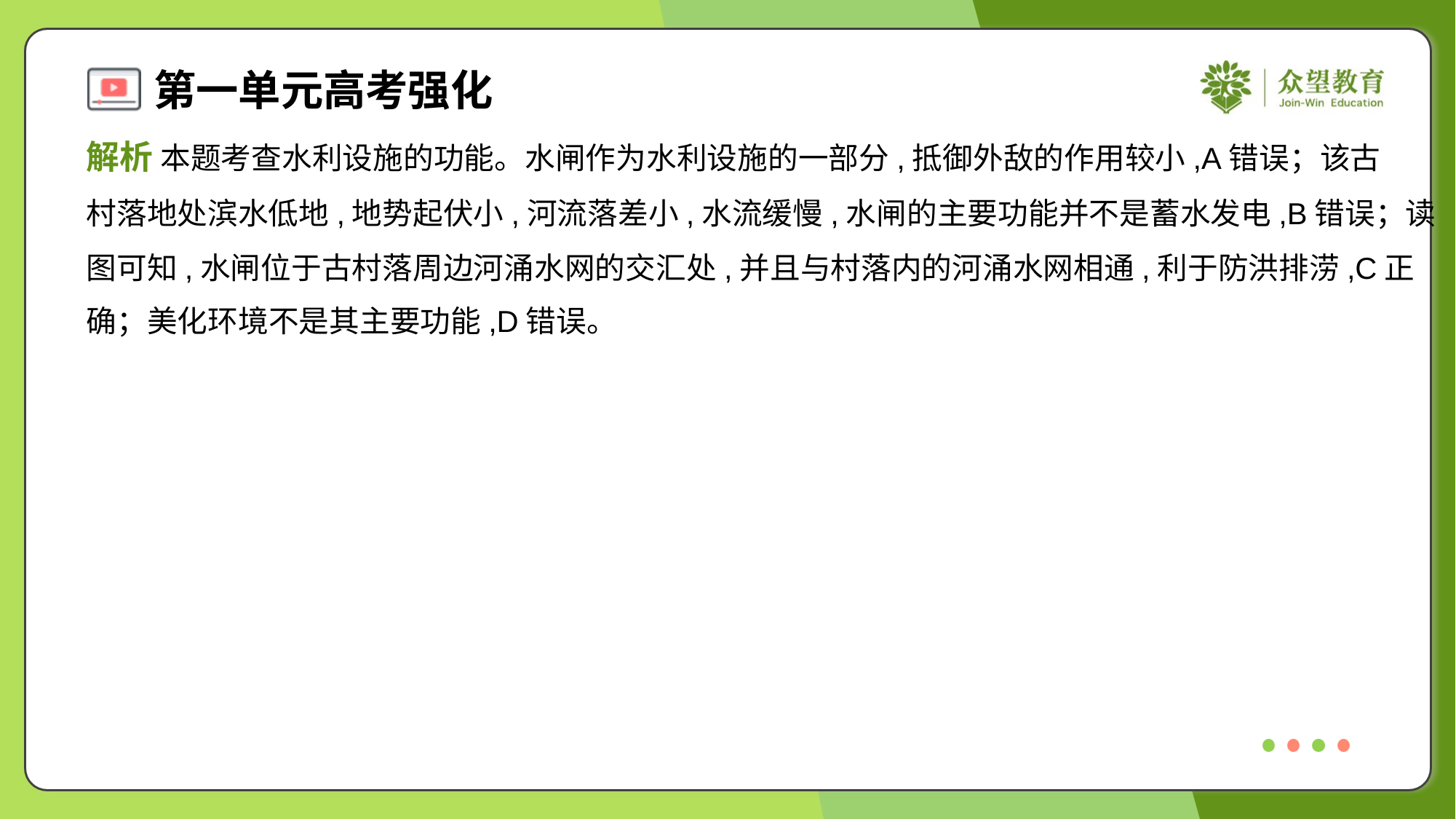

解析 本题考查水利设施的功能。水闸作为水利设施的一部分,抵御外敌的作用较小,A错误；该古
村落地处滨水低地,地势起伏小,河流落差小,水流缓慢,水闸的主要功能并不是蓄水发电,B错误；读
图可知,水闸位于古村落周边河涌水网的交汇处,并且与村落内的河涌水网相通,利于防洪排涝,C正
确；美化环境不是其主要功能,D错误。